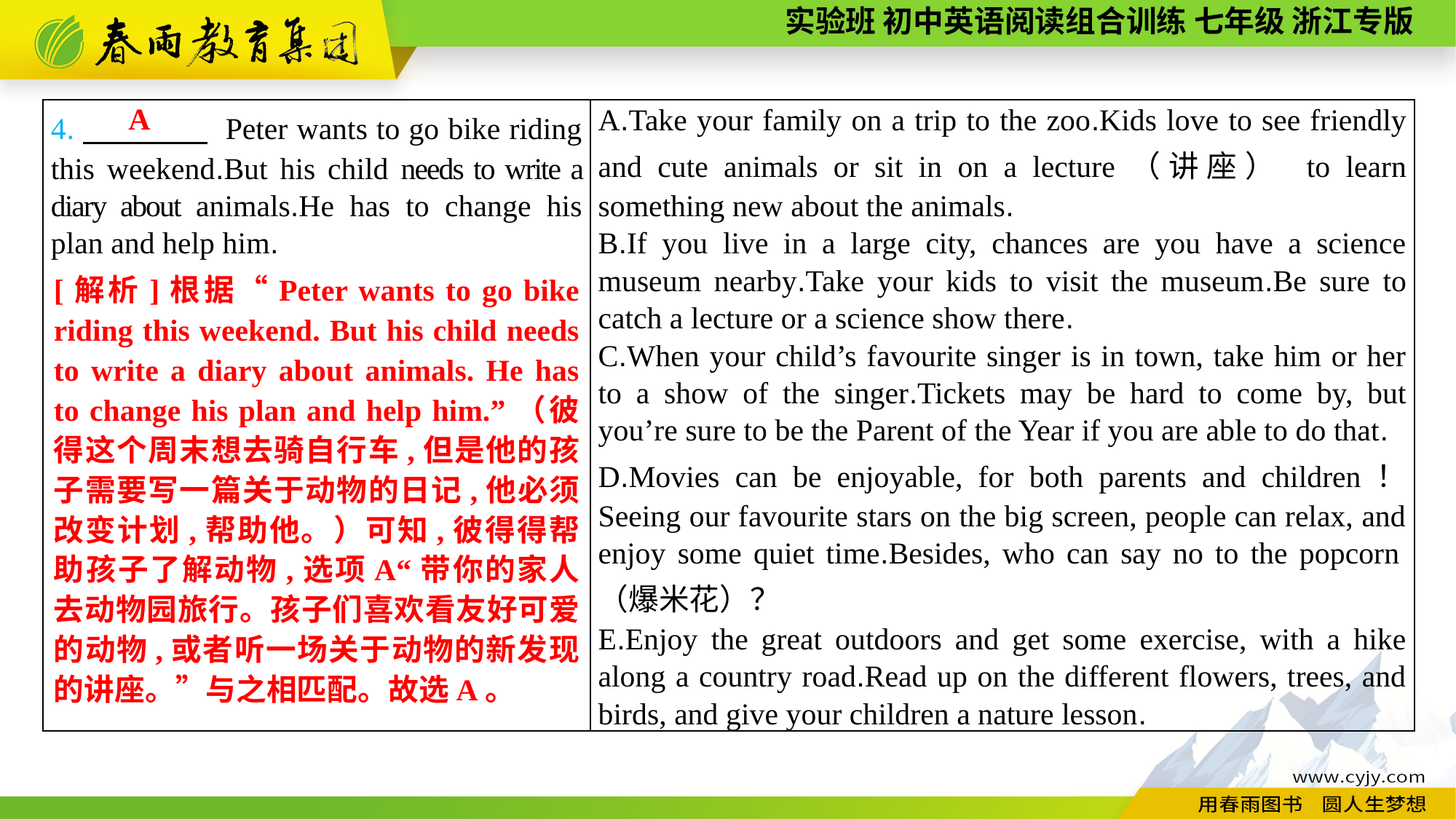

A
| 4.　　　　 Peter wants to go bike riding this weekend.But his child needs to write a diary about animals.He has to change his plan and help him. | A.Take your family on a trip to the zoo.Kids love to see friendly and cute animals or sit in on a lecture（讲座） to learn something new about the animals. B.If you live in a large city, chances are you have a science museum nearby.Take your kids to visit the museum.Be sure to catch a lecture or a science show there. C.When your child’s favourite singer is in town, take him or her to a show of the singer.Tickets may be hard to come by, but you’re sure to be the Parent of the Year if you are able to do that. D.Movies can be enjoyable, for both parents and children！ Seeing our favourite stars on the big screen, people can relax, and enjoy some quiet time.Besides, who can say no to the popcorn（爆米花）？ E.Enjoy the great outdoors and get some exercise, with a hike along a country road.Read up on the different flowers, trees, and birds, and give your children a nature lesson. |
| --- | --- |
[解析]根据“Peter wants to go bike riding this weekend. But his child needs to write a diary about animals. He has to change his plan and help him.”（彼得这个周末想去骑自行车,但是他的孩子需要写一篇关于动物的日记,他必须改变计划,帮助他。）可知,彼得得帮助孩子了解动物,选项A“带你的家人去动物园旅行。孩子们喜欢看友好可爱的动物,或者听一场关于动物的新发现的讲座。”与之相匹配。故选A。